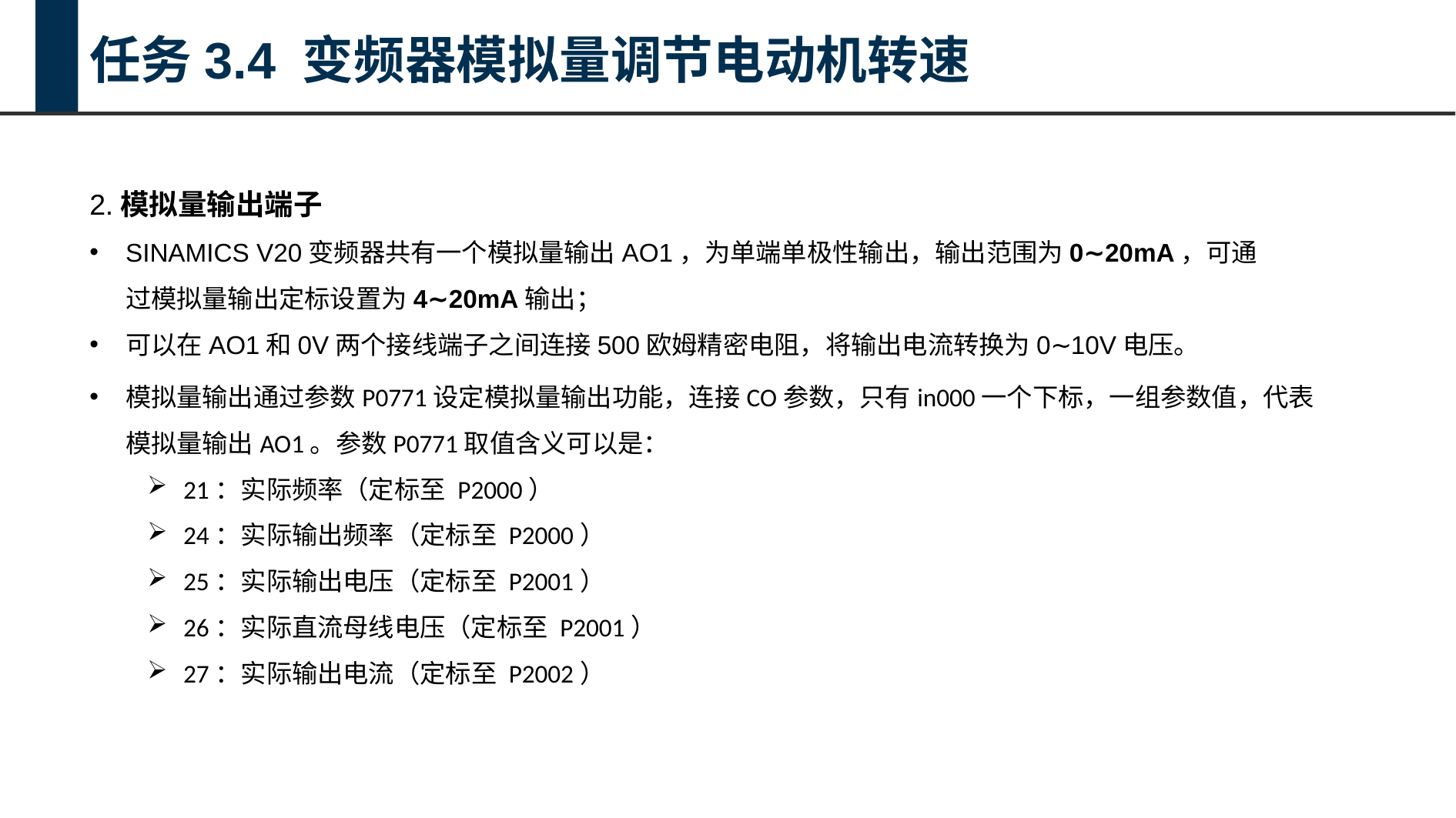

任务3.4 变频器模拟量调节电动机转速
2.模拟量输出端子
SINAMICS V20变频器共有一个模拟量输出AO1，为单端单极性输出，输出范围为0∼20mA，可通过模拟量输出定标设置为4∼20mA输出；
可以在AO1和0V两个接线端子之间连接500欧姆精密电阻，将输出电流转换为0∼10V电压。
模拟量输出通过参数P0771设定模拟量输出功能，连接CO参数，只有in000一个下标，一组参数值，代表模拟量输出AO1。参数P0771取值含义可以是：
21：实际频率（定标至 P2000）
24：实际输出频率（定标至 P2000）
25：实际输出电压（定标至 P2001）
26：实际直流母线电压（定标至 P2001）
27：实际输出电流（定标至 P2002）